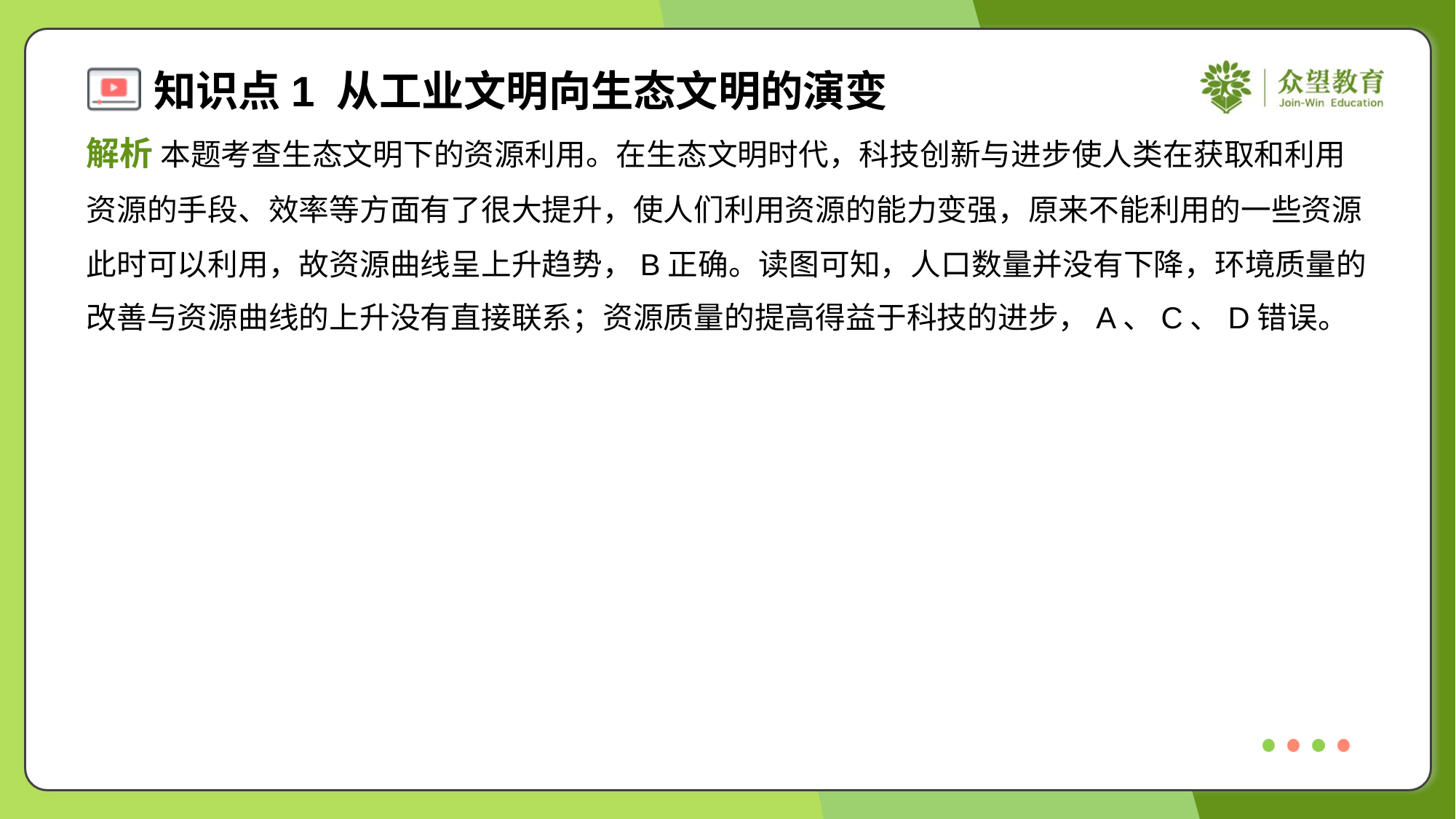

解析 本题考查生态文明下的资源利用。在生态文明时代，科技创新与进步使人类在获取和利用
资源的手段、效率等方面有了很大提升，使人们利用资源的能力变强，原来不能利用的一些资源
此时可以利用，故资源曲线呈上升趋势，B正确。读图可知，人口数量并没有下降，环境质量的
改善与资源曲线的上升没有直接联系；资源质量的提高得益于科技的进步，A、C、D错误。